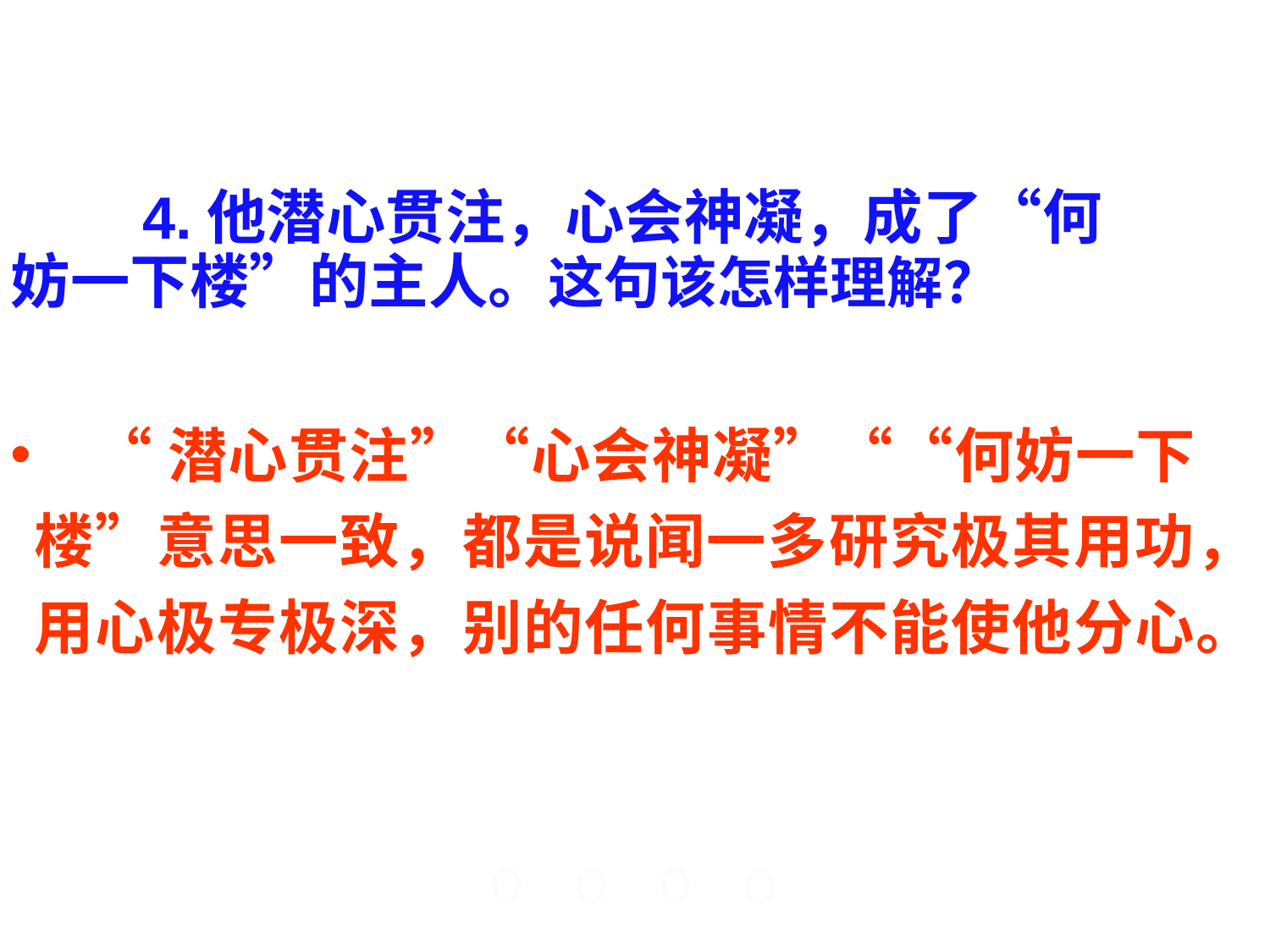

# 4.他潜心贯注，心会神凝，成了“何妨一下楼”的主人。这句该怎样理解？
    “潜心贯注”“心会神凝”““何妨一下楼”意思一致，都是说闻一多研究极其用功，用心极专极深，别的任何事情不能使他分心。